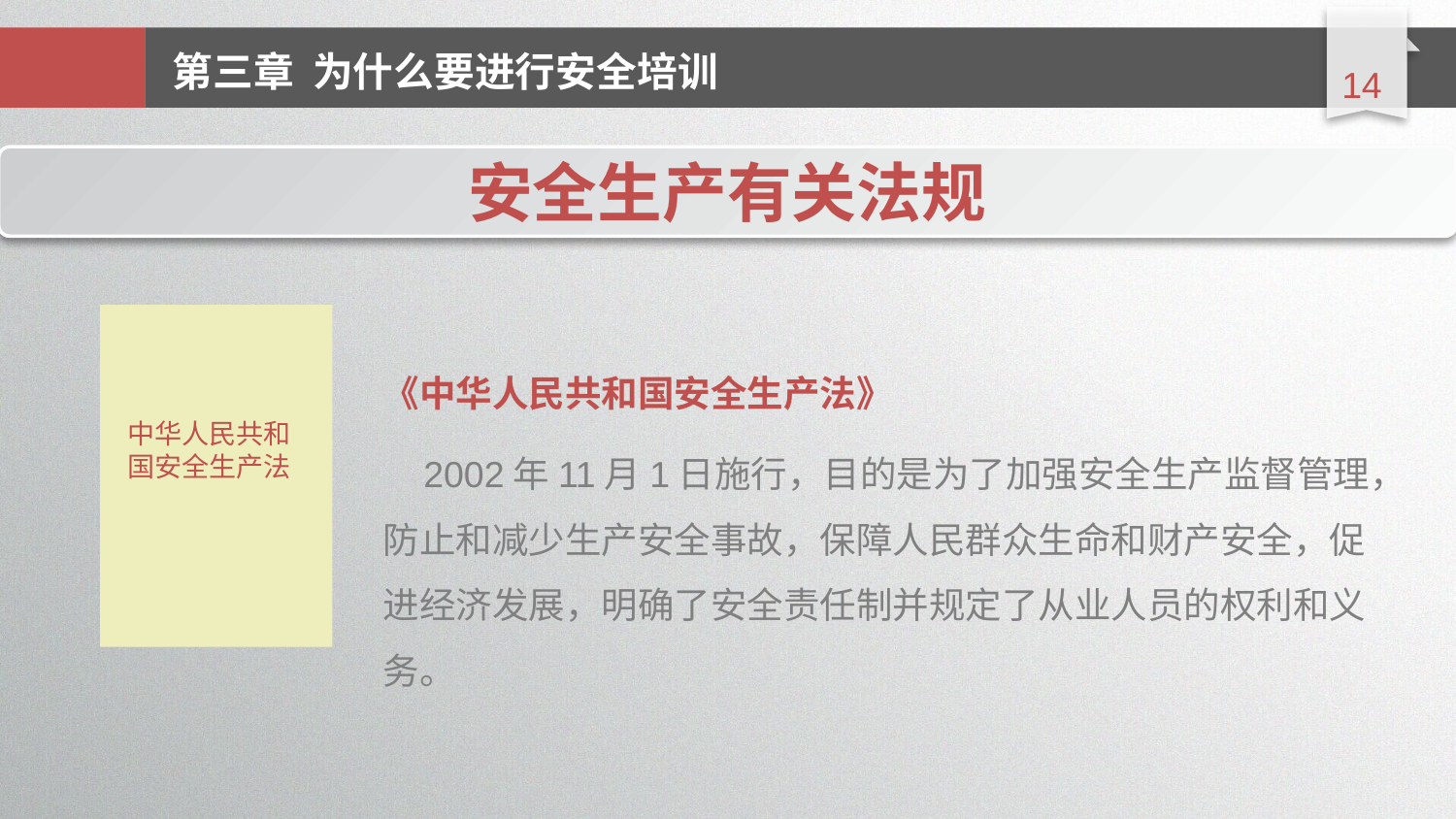

延时符
第三章  为什么要进行安全培训
安全生产有关法规

中华人民共和国安全生产法
《中华人民共和国安全生产法》
    2002年11月1日施行，目的是为了加强安全生产监督管理，防止和减少生产安全事故，保障人民群众生命和财产安全，促进经济发展，明确了安全责任制并规定了从业人员的权利和义务。